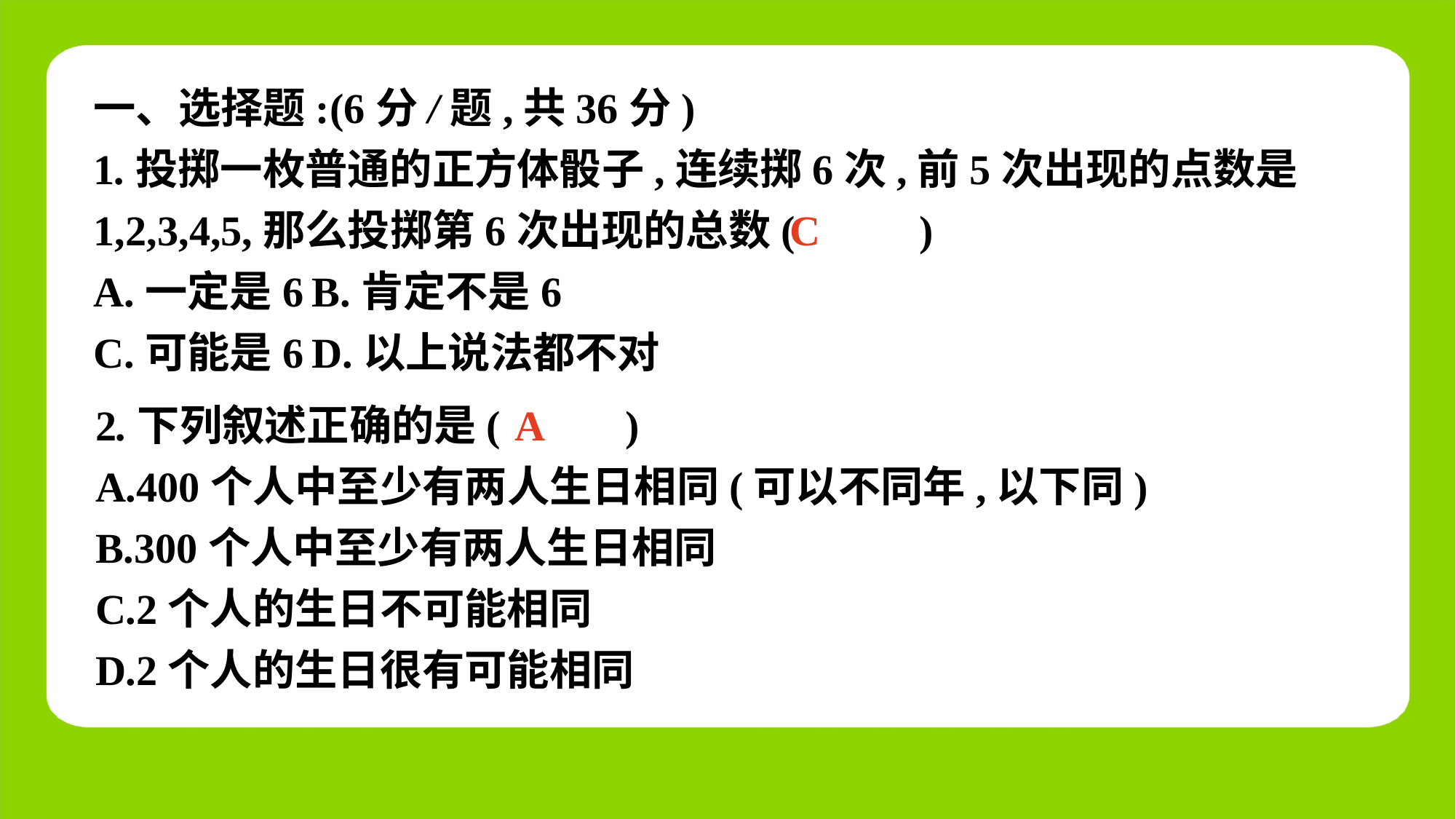

一、选择题:(6分/题,共36分)
1.投掷一枚普通的正方体骰子,连续掷6次,前5次出现的点数是1,2,3,4,5,那么投掷第6次出现的总数(　  　)
A.一定是6	B.肯定不是6
C.可能是6	D.以上说法都不对
C
2.下列叙述正确的是(　  　)
A.400个人中至少有两人生日相同(可以不同年,以下同)
B.300个人中至少有两人生日相同
C.2个人的生日不可能相同
D.2个人的生日很有可能相同
A